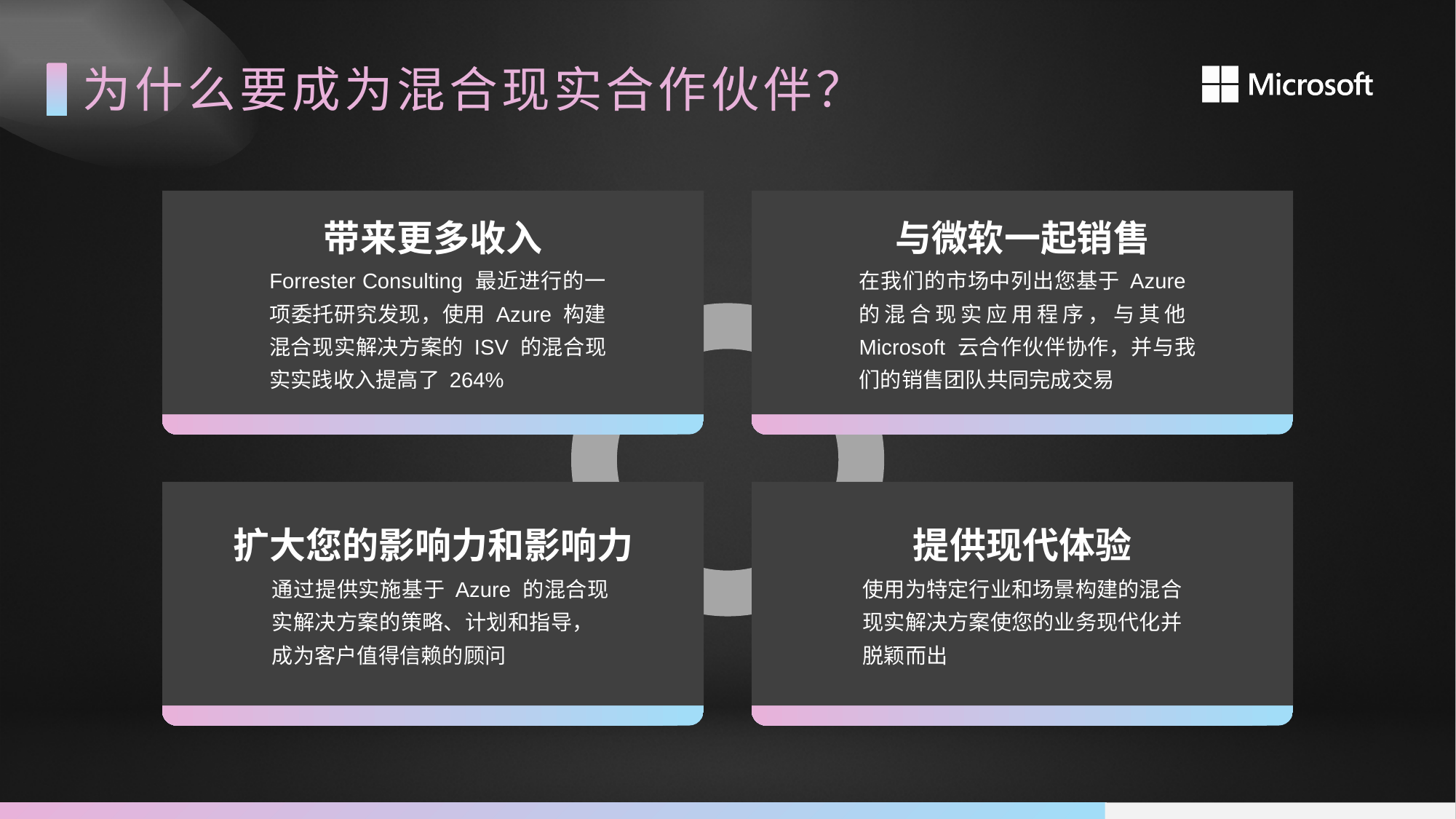

为什么要成为混合现实合作伙伴？

带来更多收入
与微软一起销售
Forrester Consulting 最近进行的一项委托研究发现，使用 Azure 构建混合现实解决方案的 ISV 的混合现实实践收入提高了 264%
在我们的市场中列出您基于 Azure 的混合现实应用程序，与其他 Microsoft 云合作伙伴协作，并与我们的销售团队共同完成交易

扩大您的影响力和影响力
提供现代体验
通过提供实施基于 Azure 的混合现实解决方案的策略、计划和指导，成为客户值得信赖的顾问
使用为特定行业和场景构建的混合现实解决方案使您的业务现代化并脱颖而出